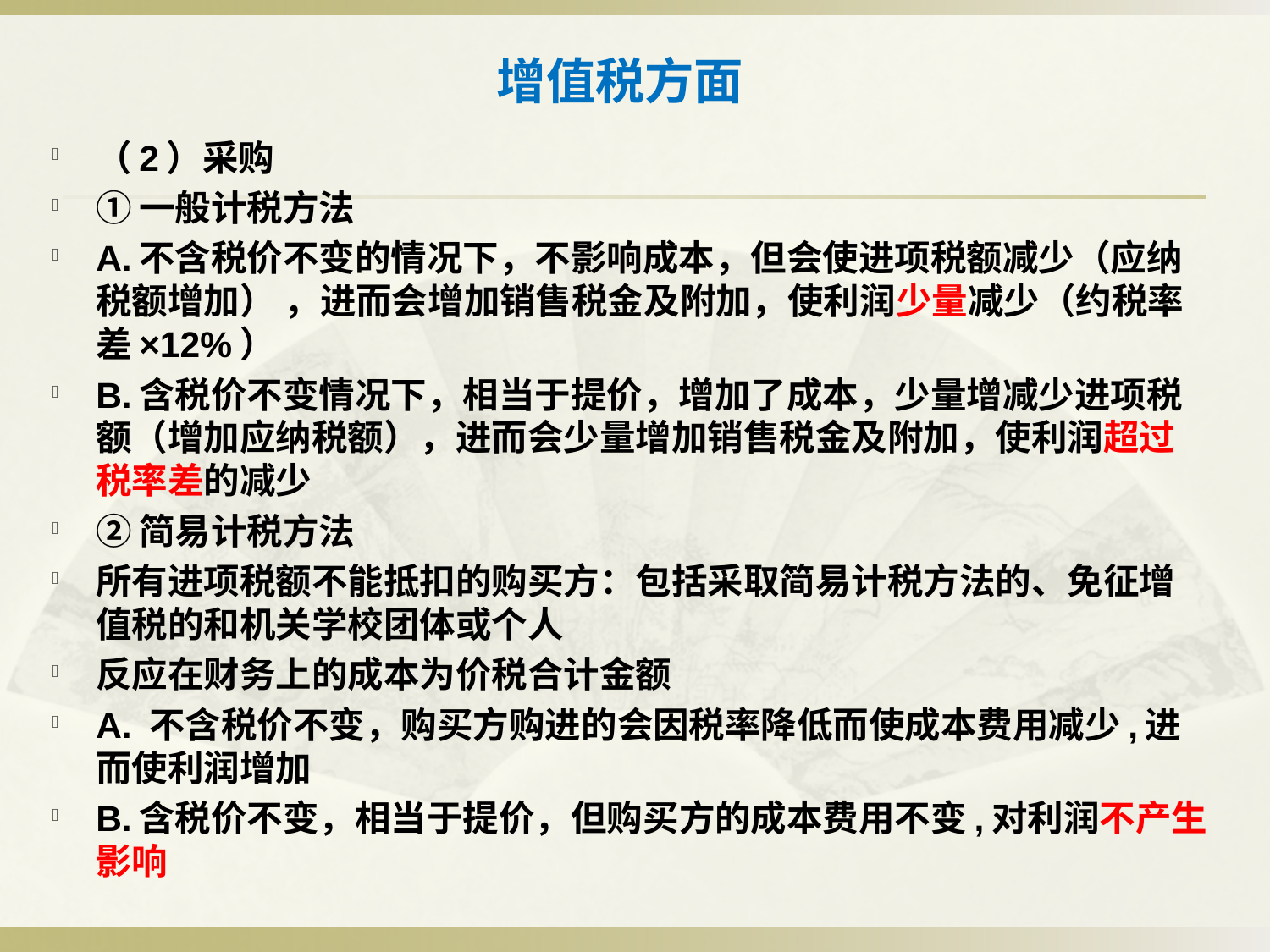

# 增值税方面
（2）采购
①一般计税方法
A.不含税价不变的情况下，不影响成本，但会使进项税额减少（应纳税额增加） ，进而会增加销售税金及附加，使利润少量减少（约税率差×12%）
B.含税价不变情况下，相当于提价，增加了成本，少量增减少进项税额（增加应纳税额），进而会少量增加销售税金及附加，使利润超过税率差的减少
②简易计税方法
所有进项税额不能抵扣的购买方：包括采取简易计税方法的、免征增值税的和机关学校团体或个人
反应在财务上的成本为价税合计金额
A. 不含税价不变，购买方购进的会因税率降低而使成本费用减少,进而使利润增加
B.含税价不变，相当于提价，但购买方的成本费用不变,对利润不产生影响